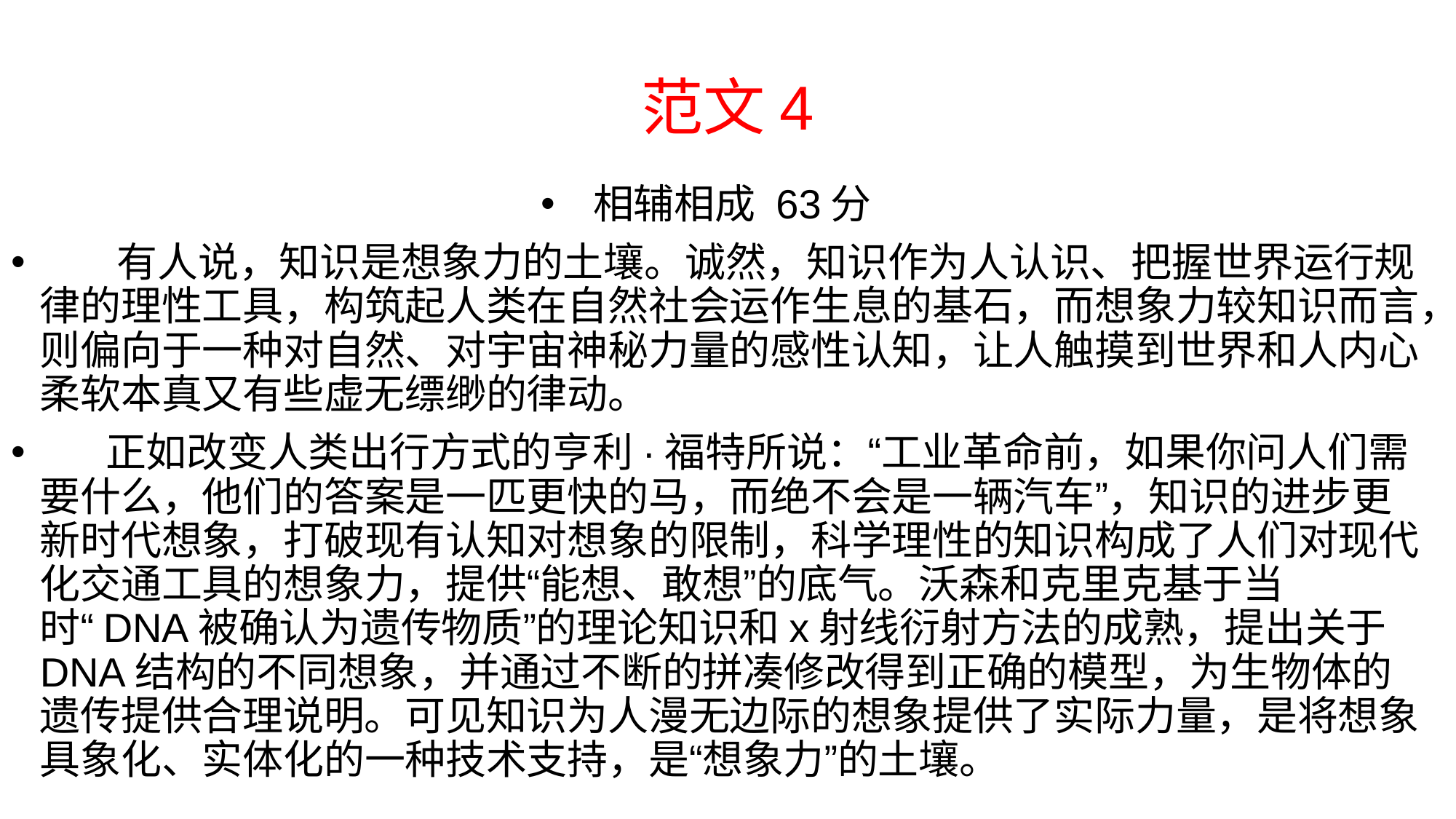

# 范文4
相辅相成 63分
      有人说，知识是想象力的土壤。诚然，知识作为人认识、把握世界运行规律的理性工具，构筑起人类在自然社会运作生息的基石，而想象力较知识而言，则偏向于一种对自然、对宇宙神秘力量的感性认知，让人触摸到世界和人内心柔软本真又有些虚无缥缈的律动。
     正如改变人类出行方式的亨利·福特所说：“工业革命前，如果你问人们需要什么，他们的答案是一匹更快的马，而绝不会是一辆汽车”，知识的进步更新时代想象，打破现有认知对想象的限制，科学理性的知识构成了人们对现代化交通工具的想象力，提供“能想、敢想”的底气。沃森和克里克基于当时“DNA被确认为遗传物质”的理论知识和x射线衍射方法的成熟，提出关于DNA结构的不同想象，并通过不断的拼凑修改得到正确的模型，为生物体的遗传提供合理说明。可见知识为人漫无边际的想象提供了实际力量，是将想象具象化、实体化的一种技术支持，是“想象力”的土壤。